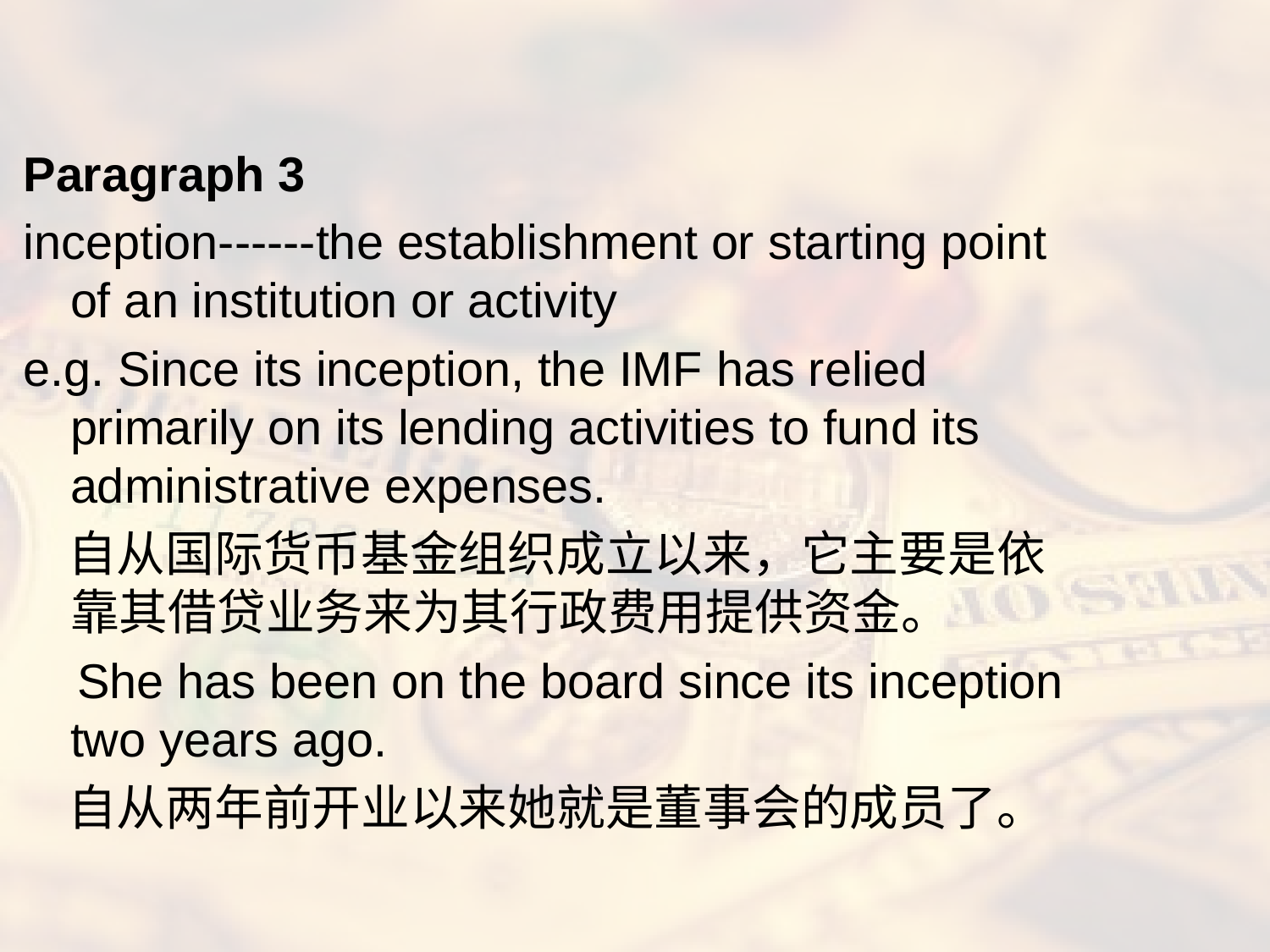

#
Paragraph 3
inception------the establishment or starting point of an institution or activity
e.g. Since its inception, the IMF has relied primarily on its lending activities to fund its administrative expenses.
   自从国际货币基金组织成立以来，它主要是依靠其借贷业务来为其行政费用提供资金。
    She has been on the board since its inception two years ago.
   自从两年前开业以来她就是董事会的成员了。